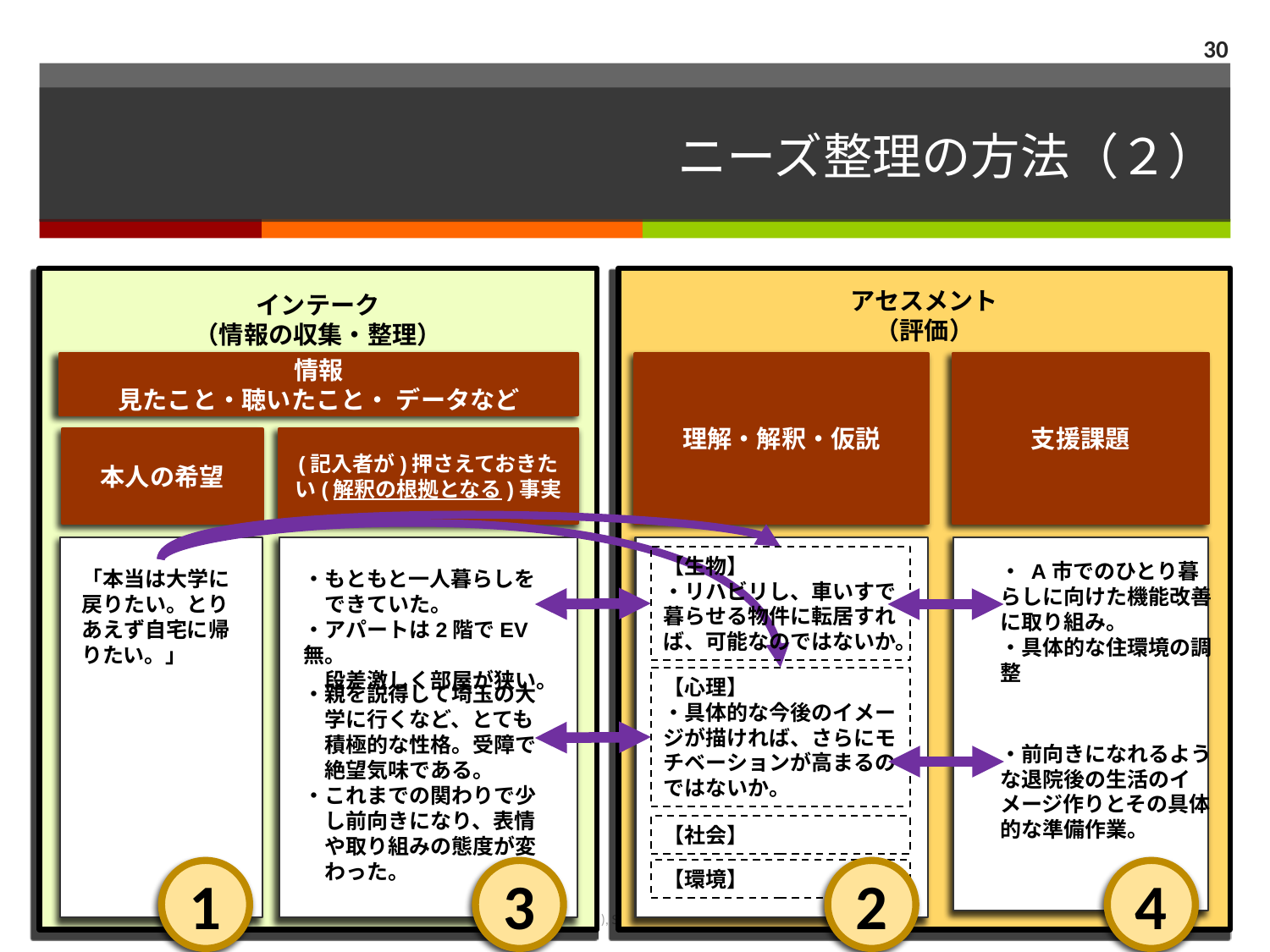

30
# ニーズ整理の方法（２）
インテーク
（情報の収集・整理）

アセスメント
（評価）

情報
見たこと・聴いたこと・ データなど
理解・解釈・仮説
支援課題
本人の希望
(記入者が)押さえておきたい(解釈の根拠となる)事実

【生物】
・リハビリし、車いすで暮らせる物件に転居すれば、可能なのではないか。
・ A市でのひとり暮らしに向けた機能改善に取り組み。
・具体的な住環境の調整
「本当は大学に戻りたい。とりあえず自宅に帰りたい。」
・もともと一人暮らしを
　できていた。
・アパートは2階でEV無。
　段差激しく部屋が狭い。
【心理】
・具体的な今後のイメージが描ければ、さらにモチベーションが高まるのではないか。
・親を説得して埼玉の大
　学に行くなど、とても
　積極的な性格。受障で
　絶望気味である。
・これまでの関わりで少
　し前向きになり、表情
　や取り組みの態度が変
　わった。
・前向きになれるような退院後の生活のイメージ作りとその具体的な準備作業。
【社会】
【環境】
1
3
2
4
新カリキュラムに基づく相談支援従事者養成研修モデル研修(初任者研修), SSA2018-2019(c) 不許複製